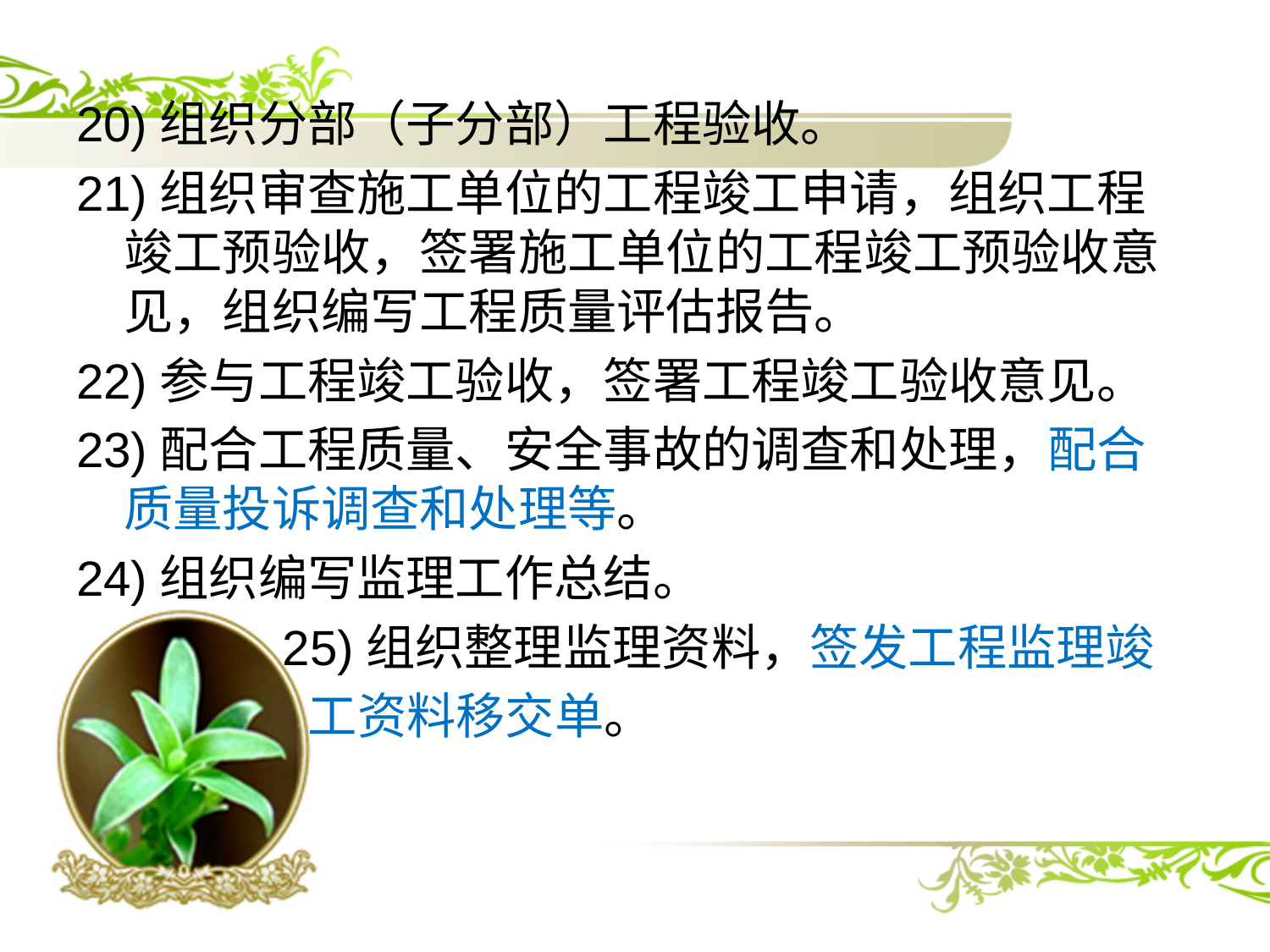

20)组织分部（子分部）工程验收。
21)组织审查施工单位的工程竣工申请，组织工程竣工预验收，签署施工单位的工程竣工预验收意见，组织编写工程质量评估报告。
22)参与工程竣工验收，签署工程竣工验收意见。
23)配合工程质量、安全事故的调查和处理，配合质量投诉调查和处理等。
24)组织编写监理工作总结。
               25)组织整理监理资料，签发工程监理竣
                    工资料移交单。